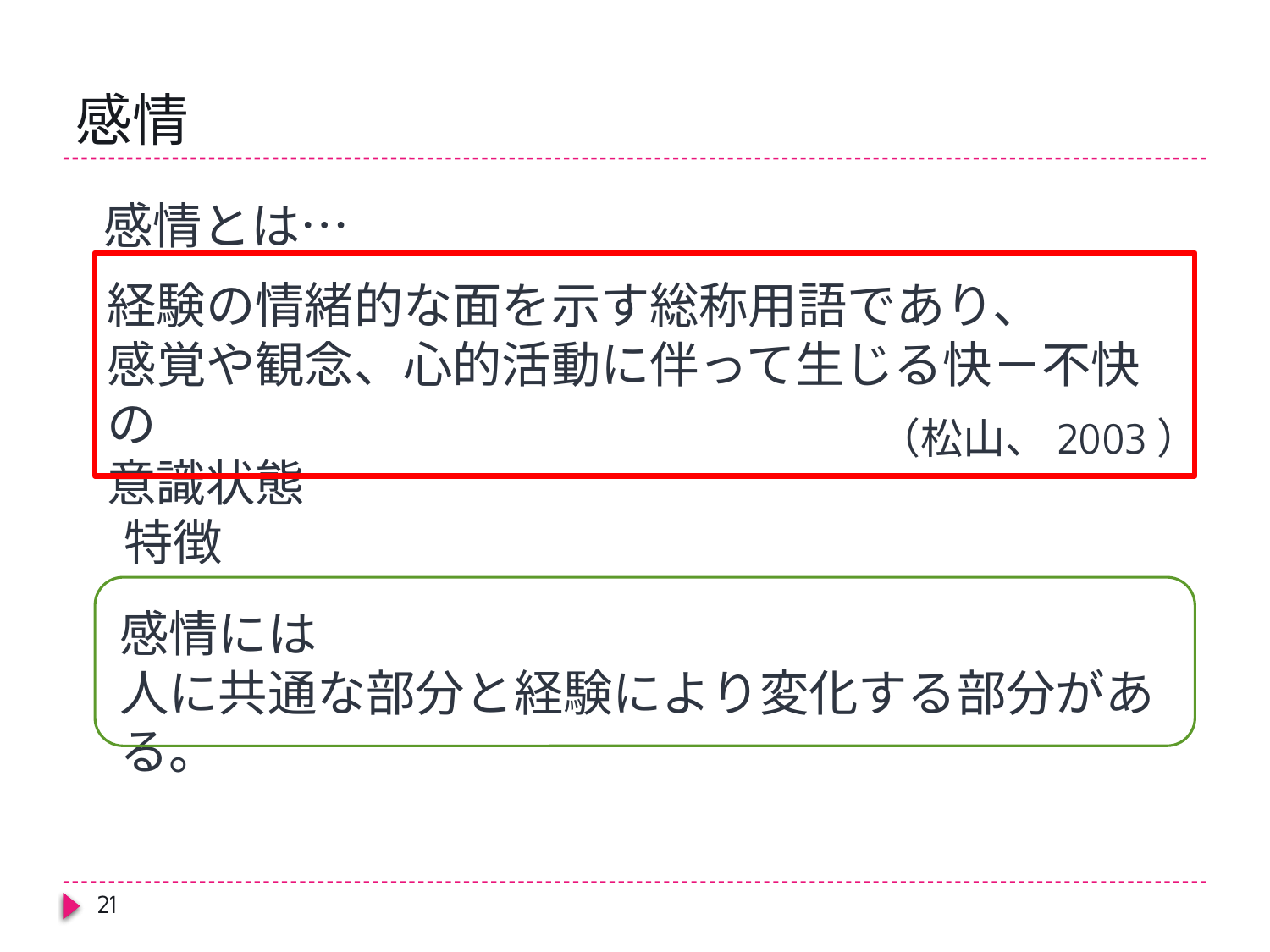

# 感情
感情とは…

経験の情緒的な面を示す総称用語であり、
感覚や観念、心的活動に伴って生じる快－不快の
意識状態
（松山、2003）
特徴

感情には
人に共通な部分と経験により変化する部分がある。
21